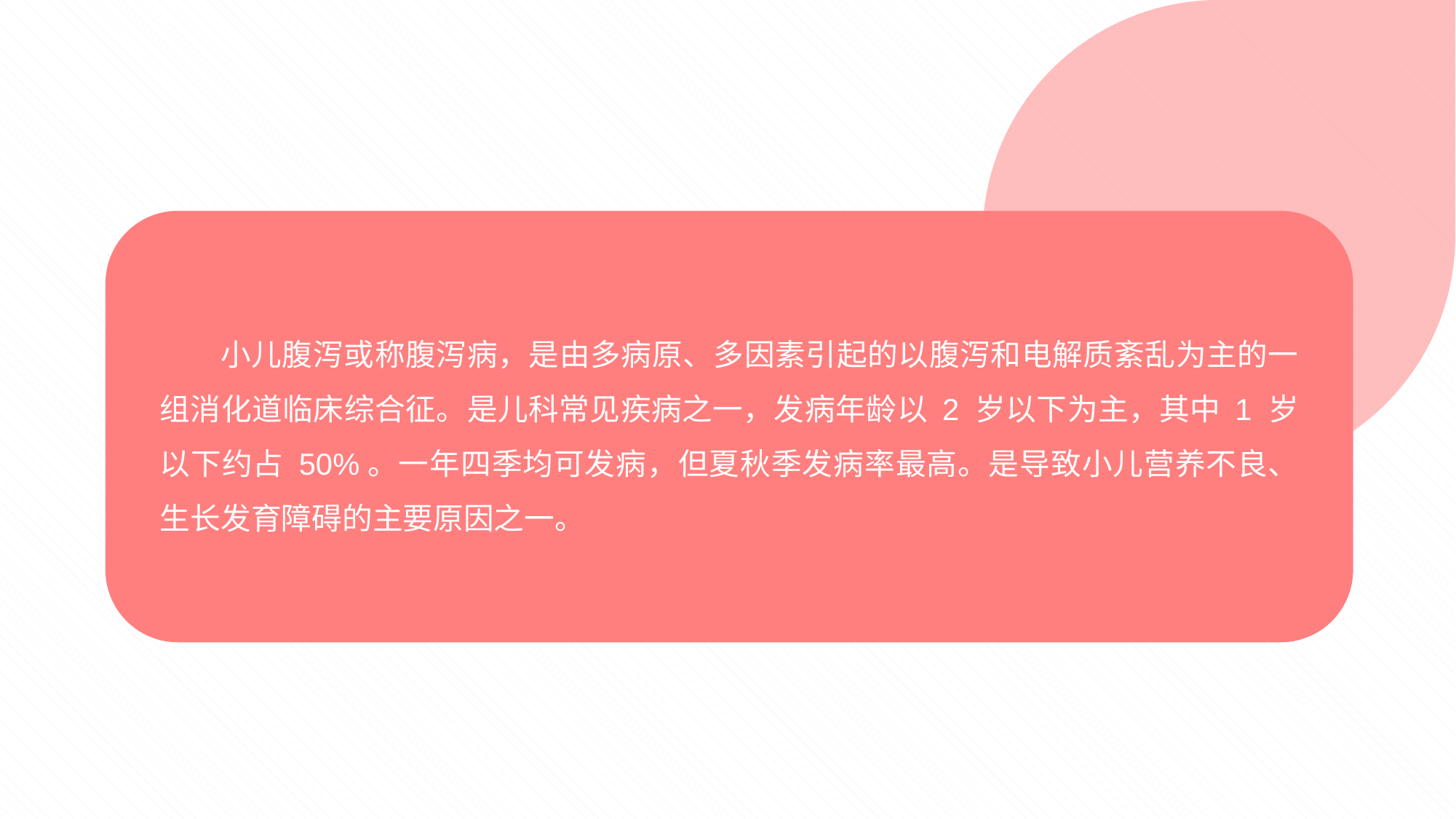

小儿腹泻或称腹泻病，是由多病原、多因素引起的以腹泻和电解质紊乱为主的一组消化道临床综合征。是儿科常见疾病之一，发病年龄以 2 岁以下为主，其中 1 岁以下约占 50%。一年四季均可发病，但夏秋季发病率最高。是导致小儿营养不良、生长发育障碍的主要原因之一。